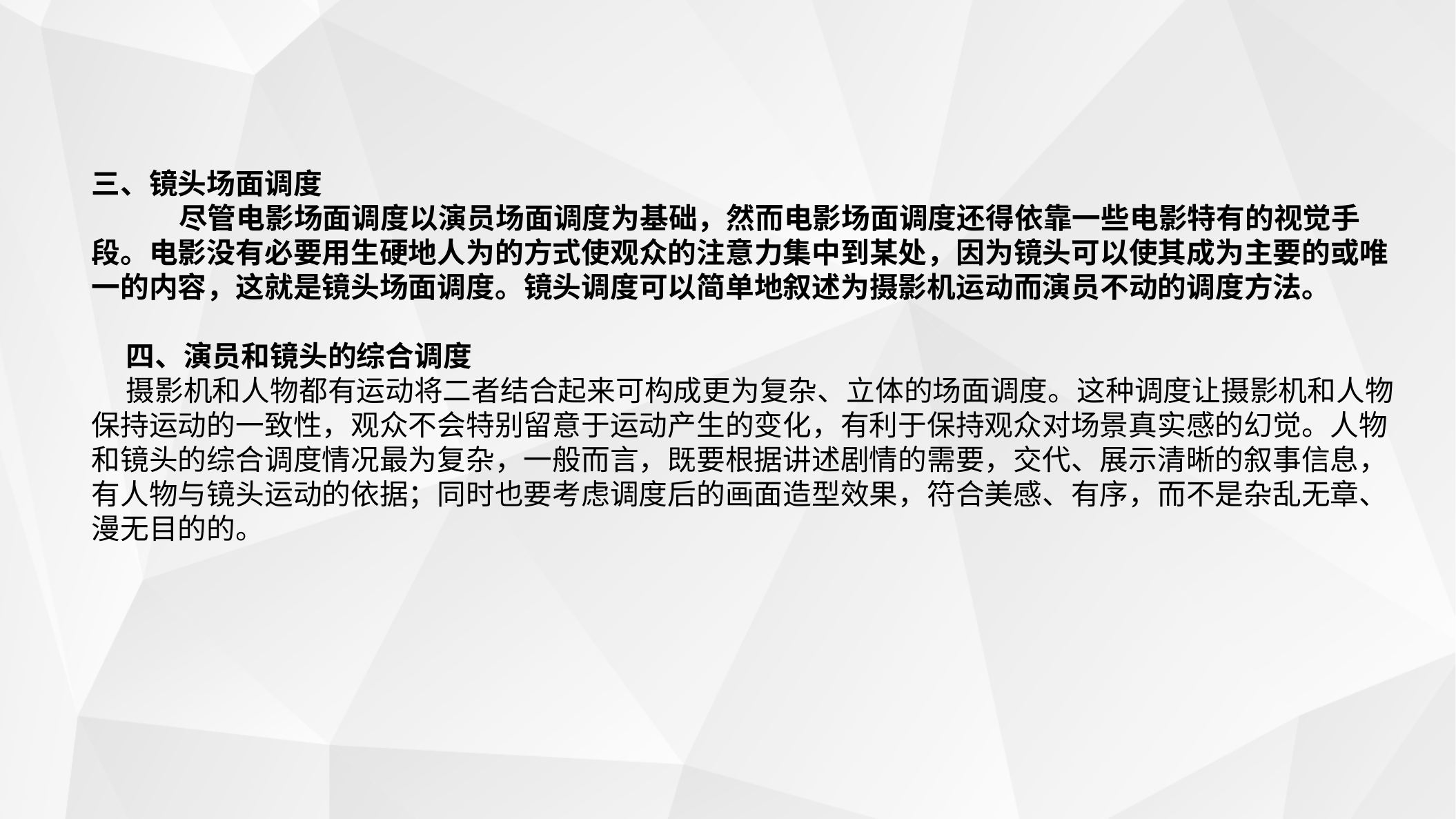

三、镜头场面调度       尽管电影场面调度以演员场面调度为基础，然而电影场面调度还得依靠一些电影特有的视觉手段。电影没有必要用生硬地人为的方式使观众的注意力集中到某处，因为镜头可以使其成为主要的或唯一的内容，这就是镜头场面调度。镜头调度可以简单地叙述为摄影机运动而演员不动的调度方法。

四、演员和镜头的综合调度
摄影机和人物都有运动将二者结合起来可构成更为复杂、立体的场面调度。这种调度让摄影机和人物保持运动的一致性，观众不会特别留意于运动产生的变化，有利于保持观众对场景真实感的幻觉。人物和镜头的综合调度情况最为复杂，一般而言，既要根据讲述剧情的需要，交代、展示清晰的叙事信息，有人物与镜头运动的依据；同时也要考虑调度后的画面造型效果，符合美感、有序，而不是杂乱无章、漫无目的的。